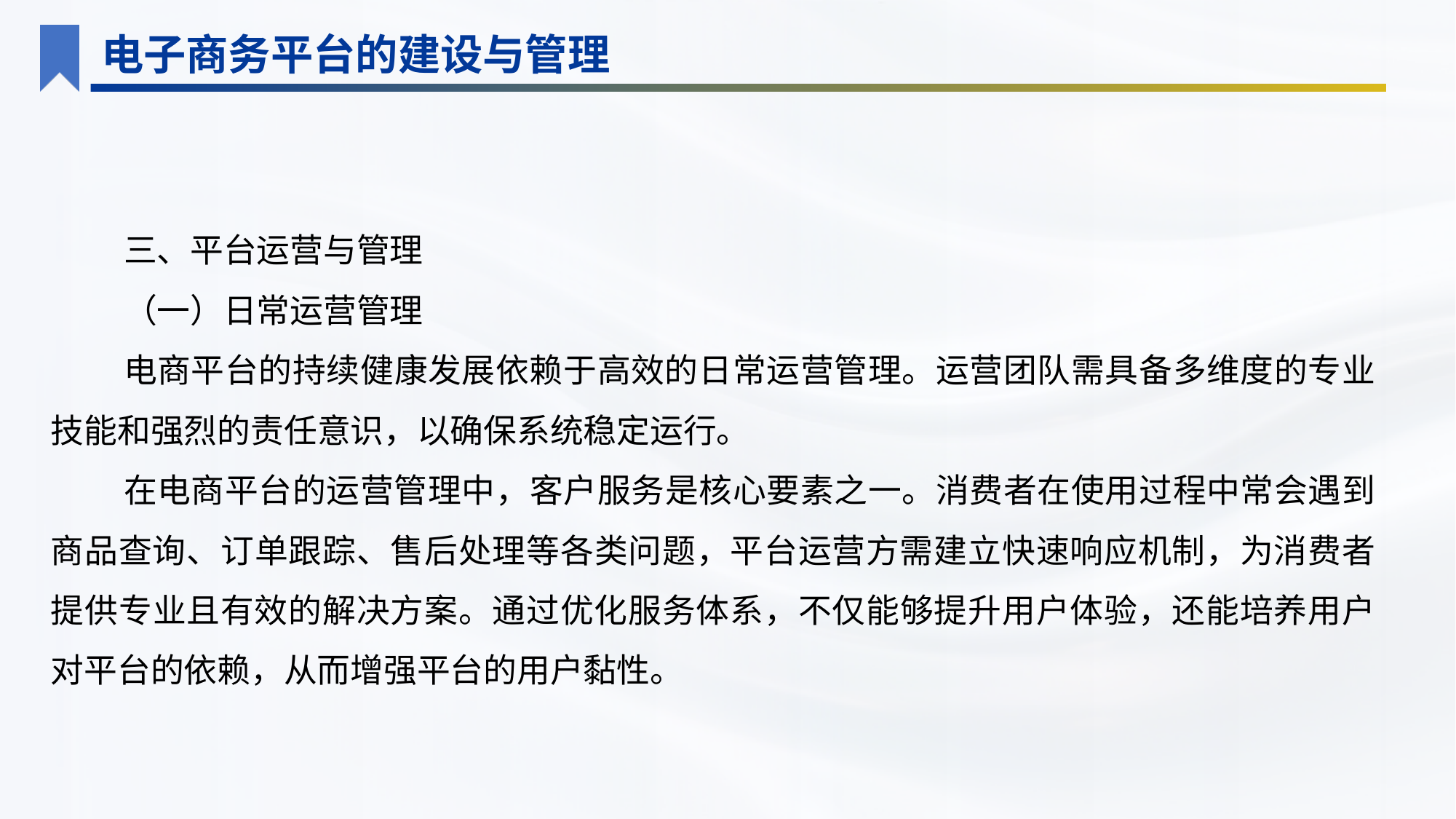

电子商务平台的建设与管理
三、平台运营与管理
（一）日常运营管理
电商平台的持续健康发展依赖于高效的日常运营管理。运营团队需具备多维度的专业技能和强烈的责任意识，以确保系统稳定运行。
在电商平台的运营管理中，客户服务是核心要素之一。消费者在使用过程中常会遇到商品查询、订单跟踪、售后处理等各类问题，平台运营方需建立快速响应机制，为消费者提供专业且有效的解决方案。通过优化服务体系，不仅能够提升用户体验，还能培养用户对平台的依赖，从而增强平台的用户黏性。